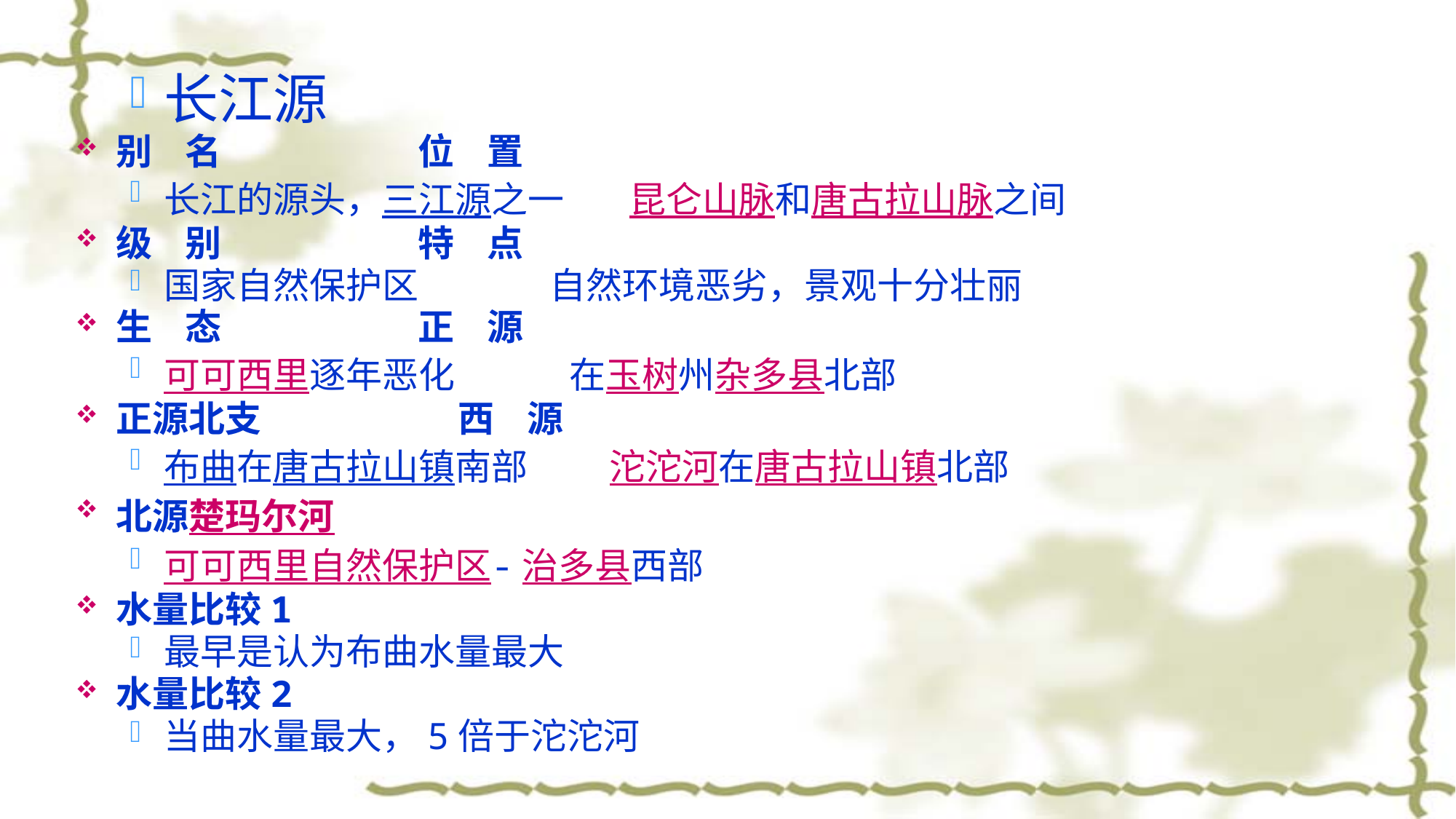

长江源
别    名                        位    置
长江的源头，三江源之一        昆仑山脉和唐古拉山脉之间
级    别                        特    点
国家自然保护区                自然环境恶劣，景观十分壮丽
生    态                        正    源
可可西里逐年恶化              在玉树州杂多县北部
正源北支                        西    源
布曲在唐古拉山镇南部          沱沱河在唐古拉山镇北部
北源楚玛尔河
可可西里自然保护区-治多县西部
水量比较1
最早是认为布曲水量最大
水量比较2
当曲水量最大，5倍于沱沱河